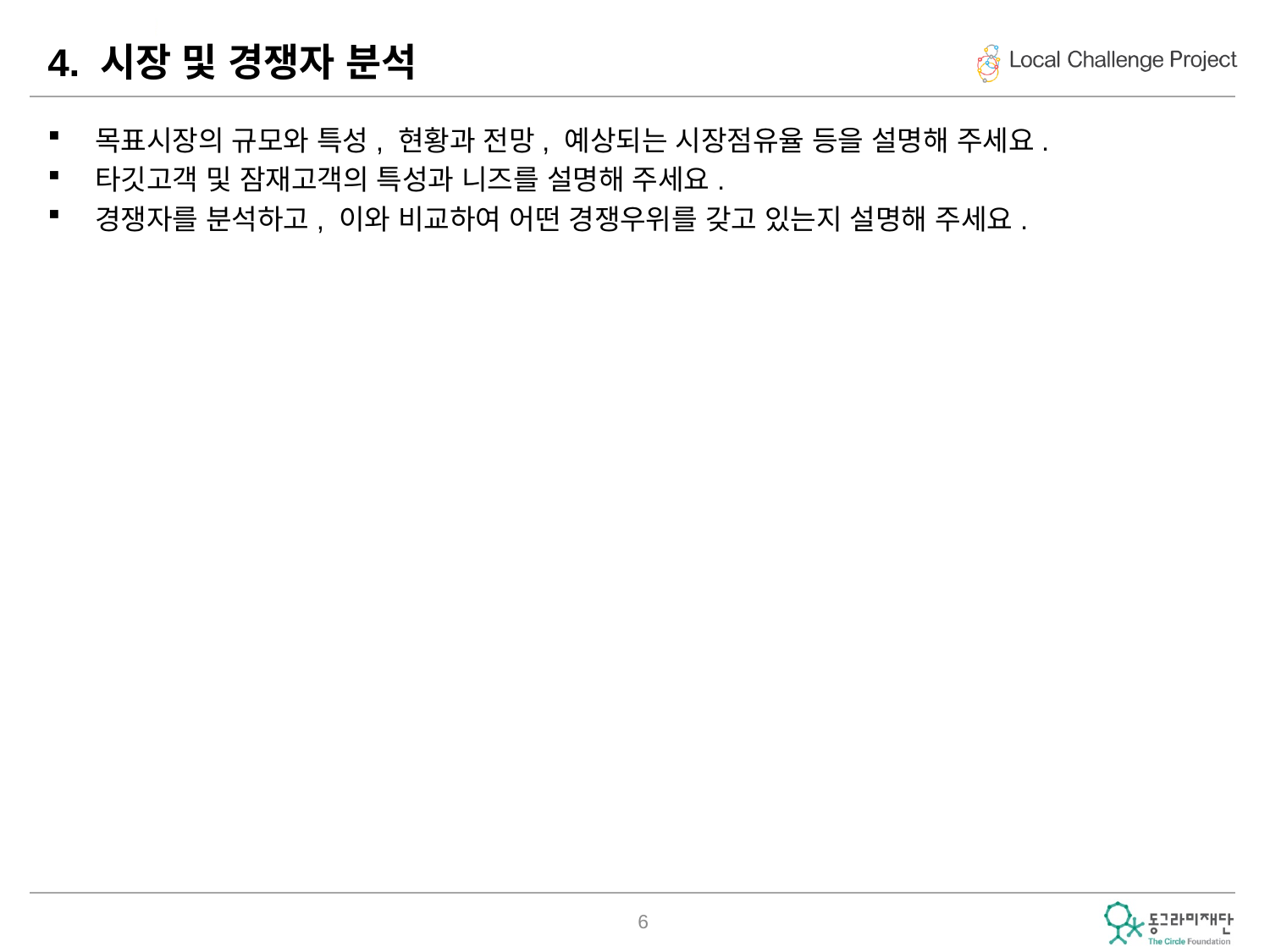

# 4. 시장 및 경쟁자 분석
목표시장의 규모와 특성, 현황과 전망, 예상되는 시장점유율 등을 설명해 주세요.
타깃고객 및 잠재고객의 특성과 니즈를 설명해 주세요.
경쟁자를 분석하고, 이와 비교하여 어떤 경쟁우위를 갖고 있는지 설명해 주세요.
6